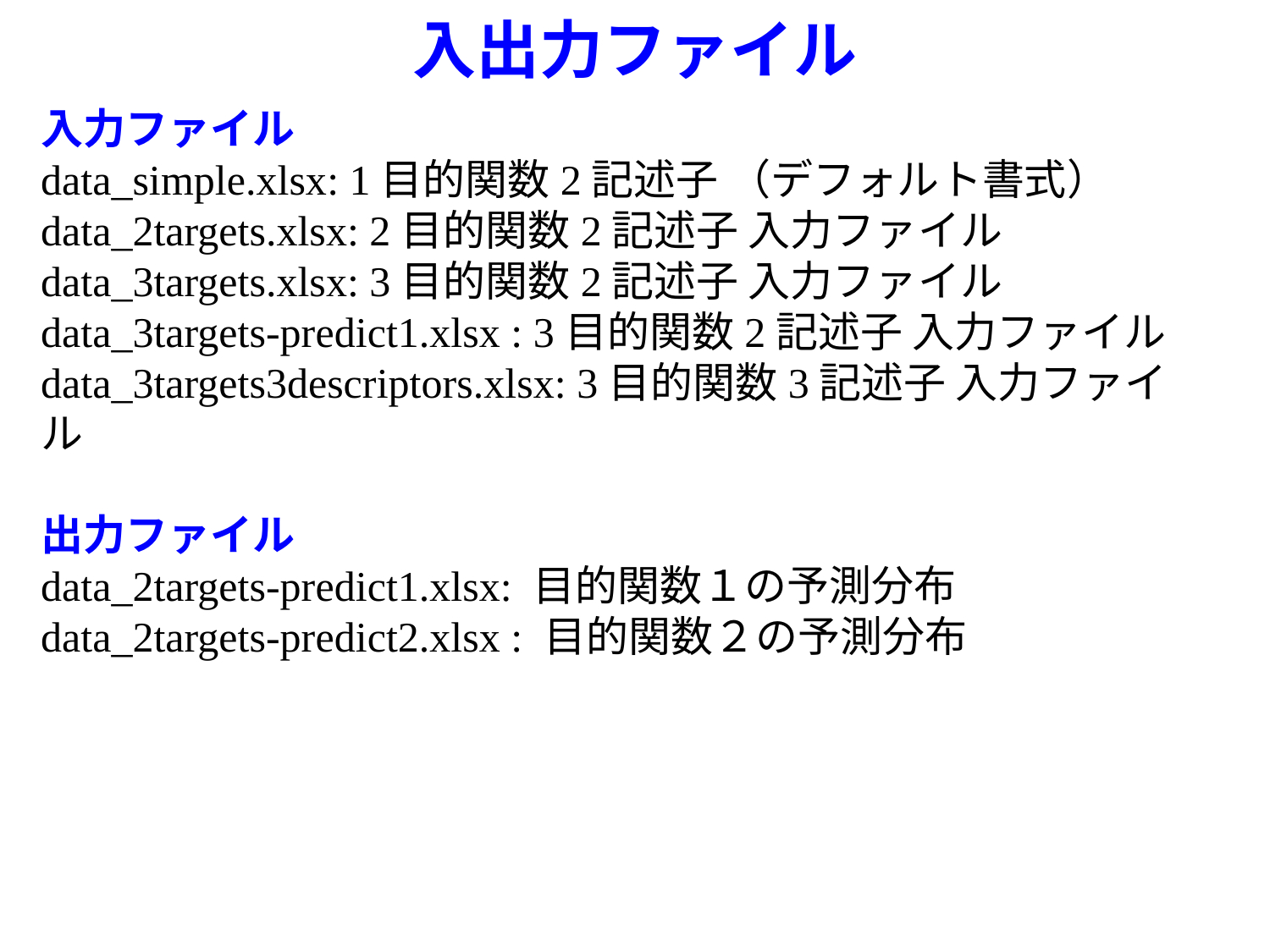

# 入出力ファイル
入力ファイル
data_simple.xlsx: 1目的関数2記述子 （デフォルト書式）
data_2targets.xlsx: 2目的関数2記述子 入力ファイル
data_3targets.xlsx: 3目的関数2記述子 入力ファイル
data_3targets-predict1.xlsx : 3目的関数2記述子 入力ファイル
data_3targets3descriptors.xlsx: 3目的関数3記述子 入力ファイル

出力ファイル
data_2targets-predict1.xlsx: 目的関数１の予測分布
data_2targets-predict2.xlsx : 目的関数２の予測分布